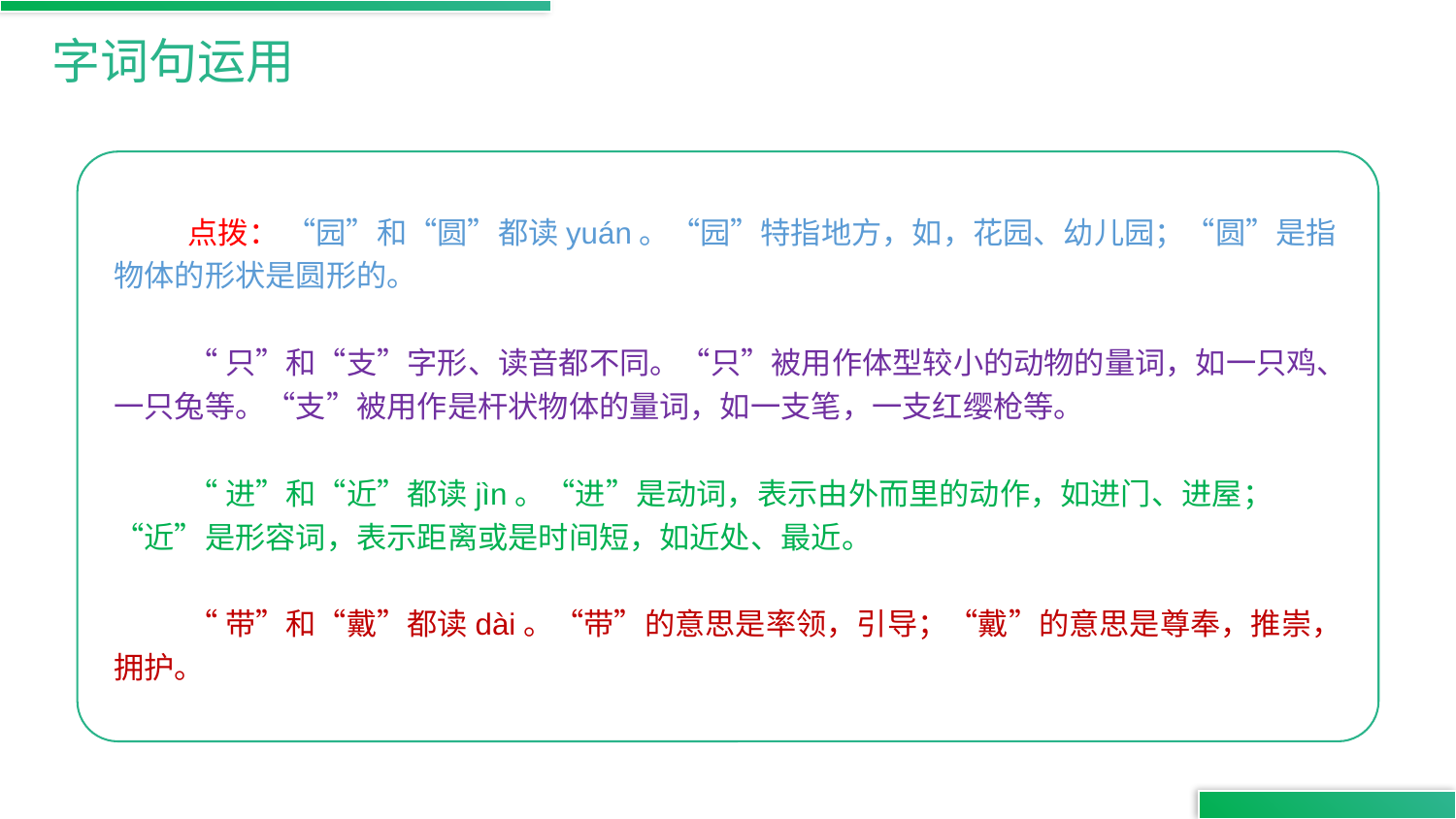

字词句运用

点拨： “园”和“圆”都读yuán。“园”特指地方，如，花园、幼儿园；“圆”是指物体的形状是圆形的。

“只”和“支”字形、读音都不同。“只”被用作体型较小的动物的量词，如一只鸡、一只兔等。“支”被用作是杆状物体的量词，如一支笔，一支红缨枪等。

“进”和“近”都读jìn。“进”是动词，表示由外而里的动作，如进门、进屋；“近”是形容词，表示距离或是时间短，如近处、最近。

“带”和“戴”都读dài。“带”的意思是率领，引导；“戴”的意思是尊奉，推崇，拥护。